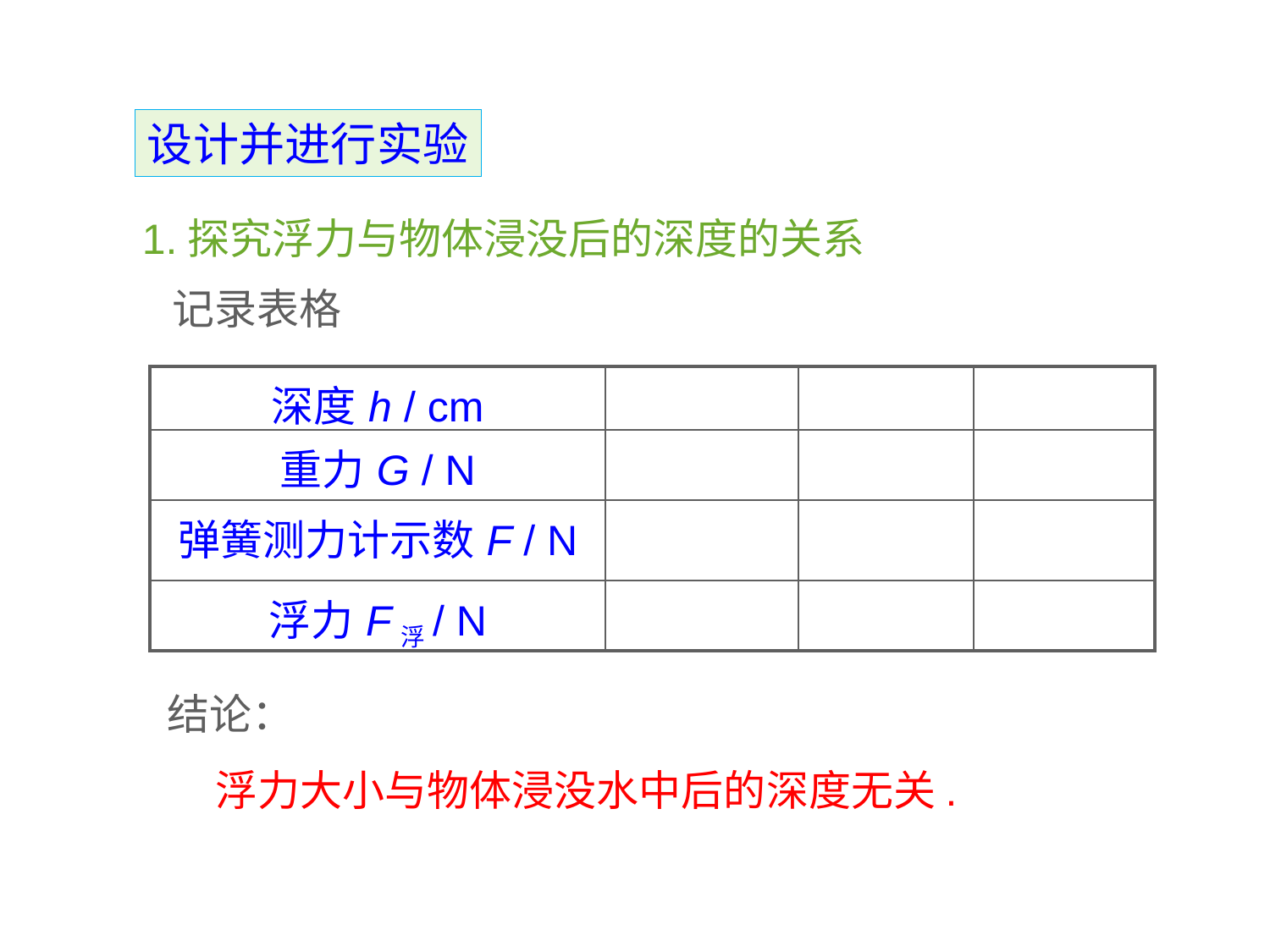

设计并进行实验
1.探究浮力与物体浸没后的深度的关系
记录表格
| 深度h / cm |  |  |  |
| --- | --- | --- | --- |
| 重力G / N |  |  |  |
| 弹簧测力计示数F / N |  |  |  |
| 浮力F浮/ N |  |  |  |
结论：
    浮力大小与物体浸没水中后的深度无关.